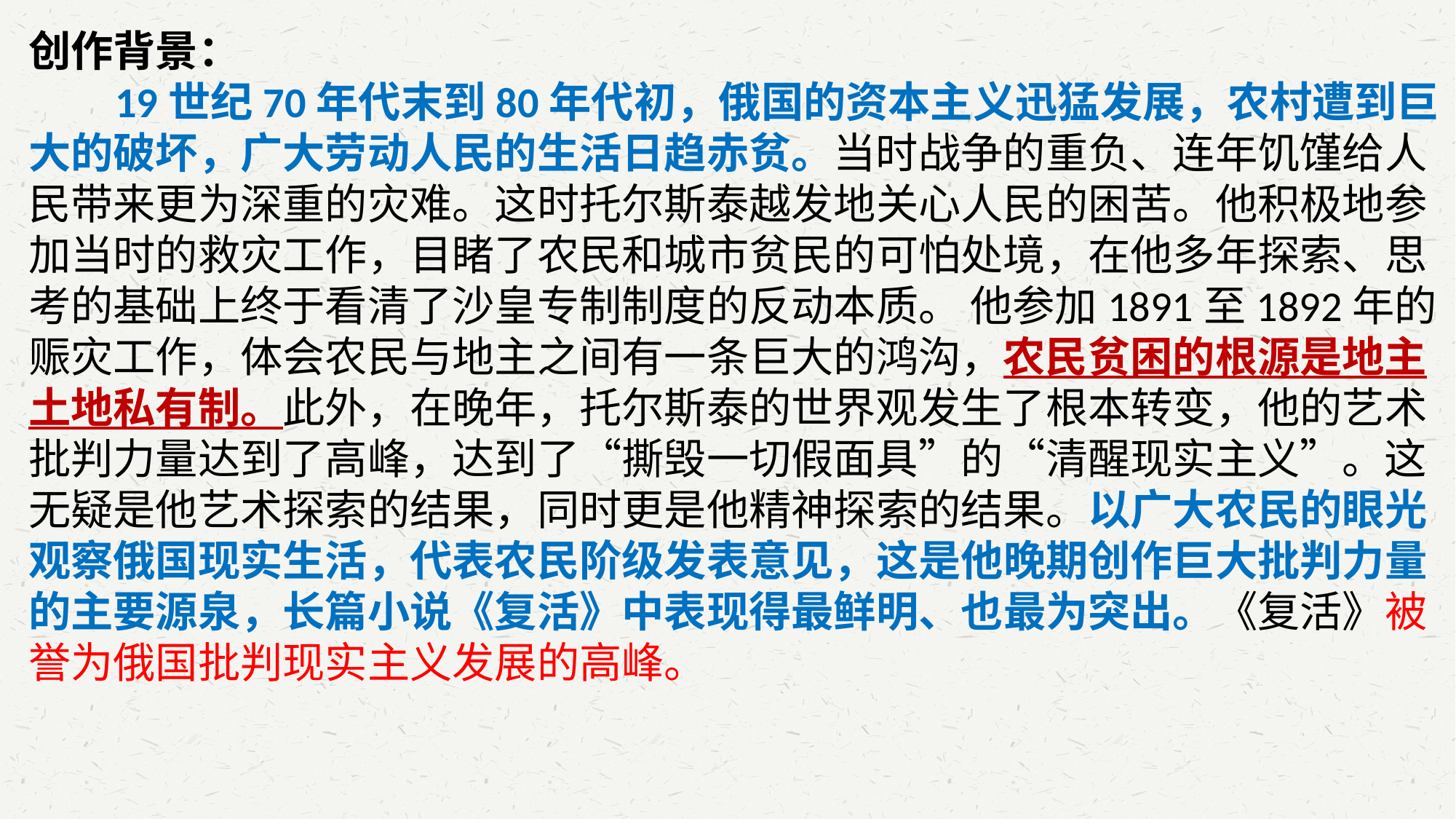

创作背景：
         19世纪70年代末到80年代初，俄国的资本主义迅猛发展，农村遭到巨大的破坏，广大劳动人民的生活日趋赤贫。当时战争的重负、连年饥馑给人民带来更为深重的灾难。这时托尔斯泰越发地关心人民的困苦。他积极地参加当时的救灾工作，目睹了农民和城市贫民的可怕处境，在他多年探索、思考的基础上终于看清了沙皇专制制度的反动本质。 他参加1891至1892年的赈灾工作，体会农民与地主之间有一条巨大的鸿沟，农民贫困的根源是地主土地私有制。此外，在晚年，托尔斯泰的世界观发生了根本转变，他的艺术批判力量达到了高峰，达到了“撕毁一切假面具”的“清醒现实主义”。这无疑是他艺术探索的结果，同时更是他精神探索的结果。以广大农民的眼光观察俄国现实生活，代表农民阶级发表意见，这是他晚期创作巨大批判力量的主要源泉，长篇小说《复活》中表现得最鲜明、也最为突出。《复活》被誉为俄国批判现实主义发展的高峰。